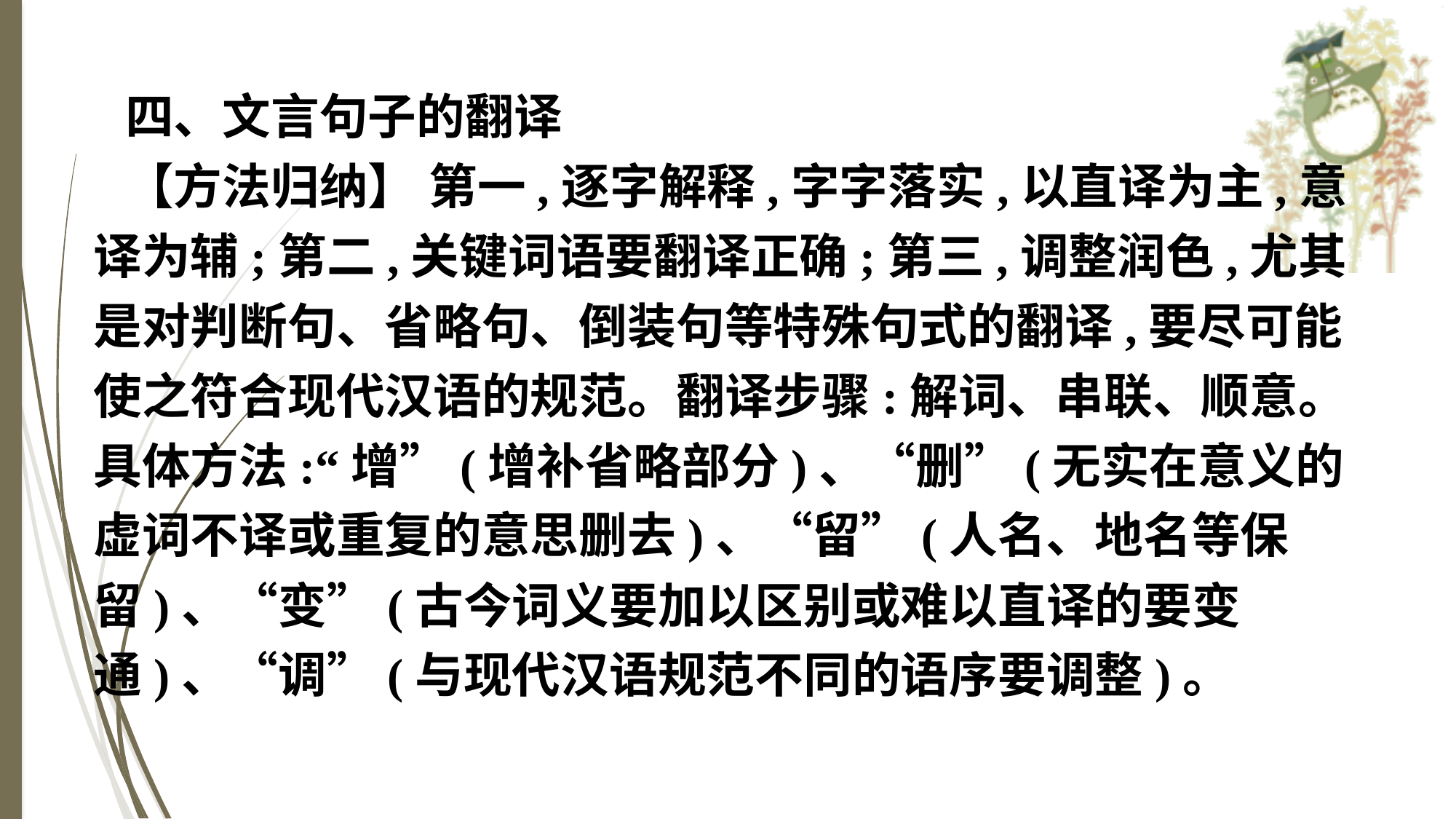

四、文言句子的翻译
【方法归纳】 第一,逐字解释,字字落实,以直译为主,意译为辅;第二,关键词语要翻译正确;第三,调整润色,尤其是对判断句、省略句、倒装句等特殊句式的翻译,要尽可能使之符合现代汉语的规范。翻译步骤:解词、串联、顺意。具体方法:“增”(增补省略部分)、“删”(无实在意义的虚词不译或重复的意思删去)、“留”(人名、地名等保留)、“变”(古今词义要加以区别或难以直译的要变通)、“调”(与现代汉语规范不同的语序要调整)。